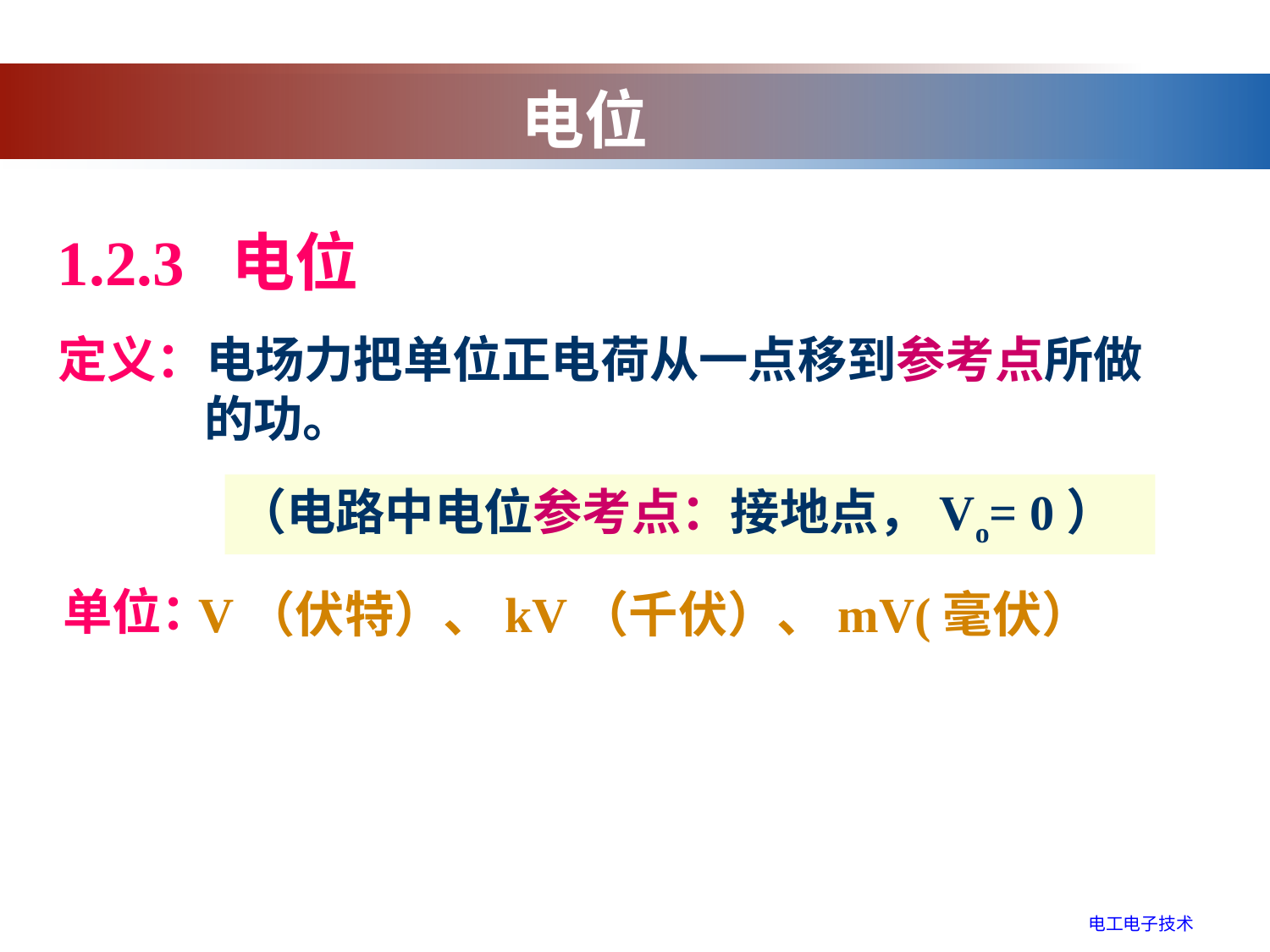

电位
1.2.3  电位
定义：电场力把单位正电荷从一点移到参考点所做
            的功。
（电路中电位参考点：接地点，Vo= 0）
单位：
V（伏特）、kV（千伏）、mV(毫伏）
电工电子技术